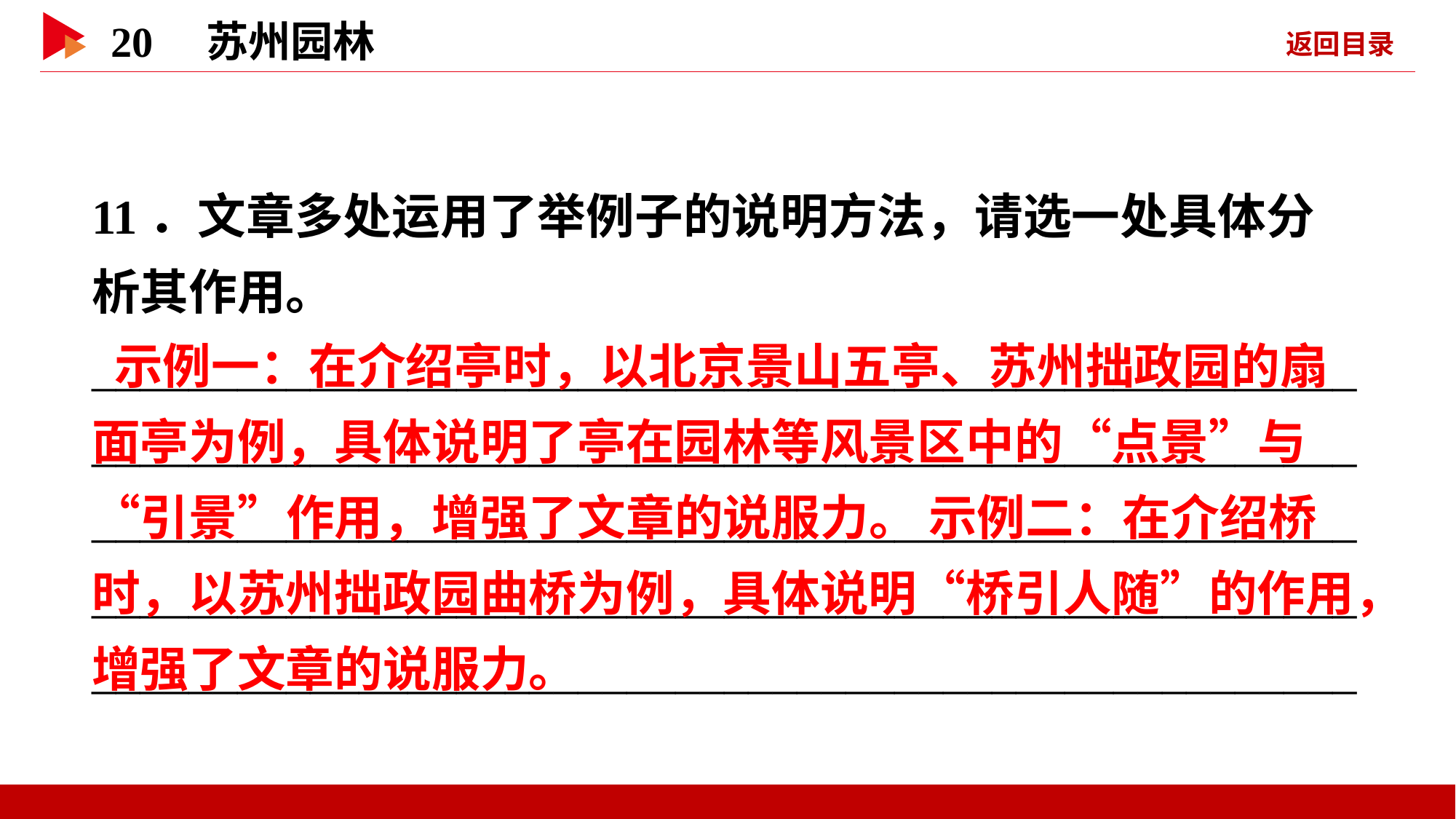

11．文章多处运用了举例子的说明方法，请选一处具体分析其作用。
____________________________________________________________________________________________________________________________________________________________________________________________________________________________________________________________________
 示例一：在介绍亭时，以北京景山五亭、苏州拙政园的扇面亭为例，具体说明了亭在园林等风景区中的“点景”与“引景”作用，增强了文章的说服力。 示例二：在介绍桥时，以苏州拙政园曲桥为例，具体说明“桥引人随”的作用，增强了文章的说服力。